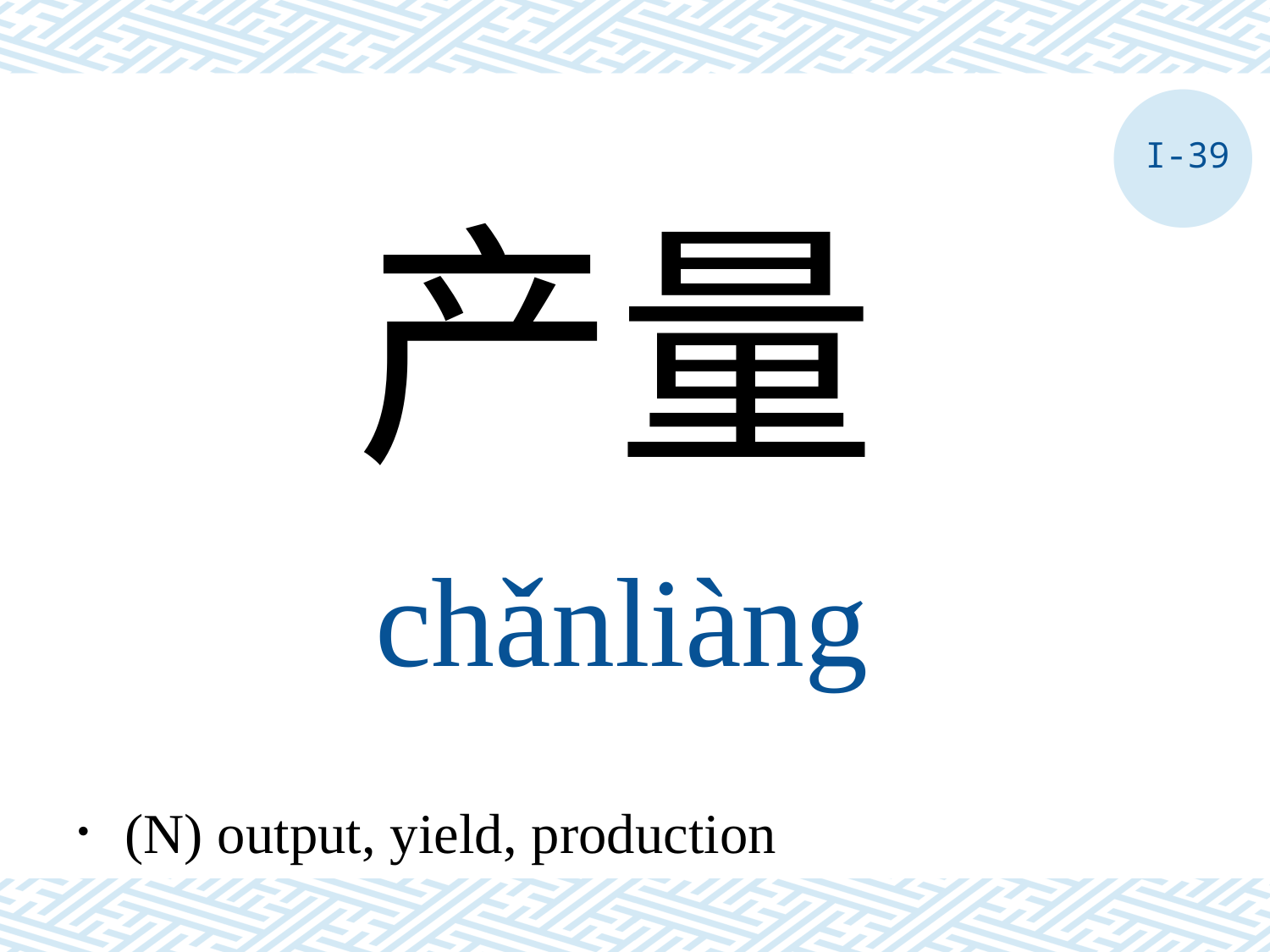

I-39

产量
chǎnliàng
．(N) output, yield, production